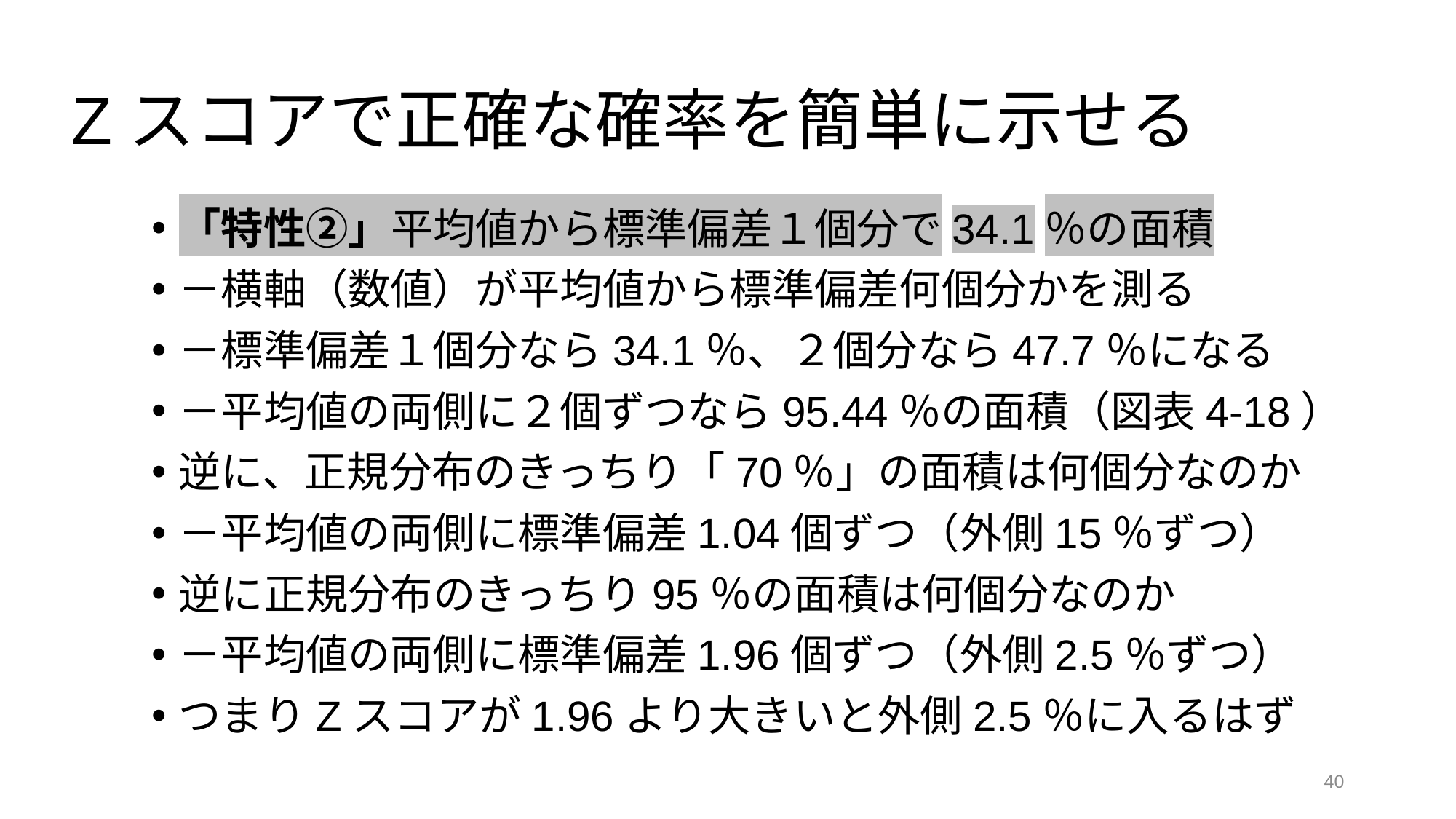

# Zスコアで正確な確率を簡単に示せる
「特性②」平均値から標準偏差１個分で34.1％の面積
－横軸（数値）が平均値から標準偏差何個分かを測る
－標準偏差１個分なら34.1％、２個分なら47.7％になる
－平均値の両側に２個ずつなら95.44％の面積（図表4-18）
逆に、正規分布のきっちり「70％」の面積は何個分なのか
－平均値の両側に標準偏差1.04個ずつ（外側15％ずつ）
逆に正規分布のきっちり95％の面積は何個分なのか
－平均値の両側に標準偏差1.96個ずつ（外側2.5％ずつ）
つまりZスコアが1.96より大きいと外側2.5％に入るはず
40